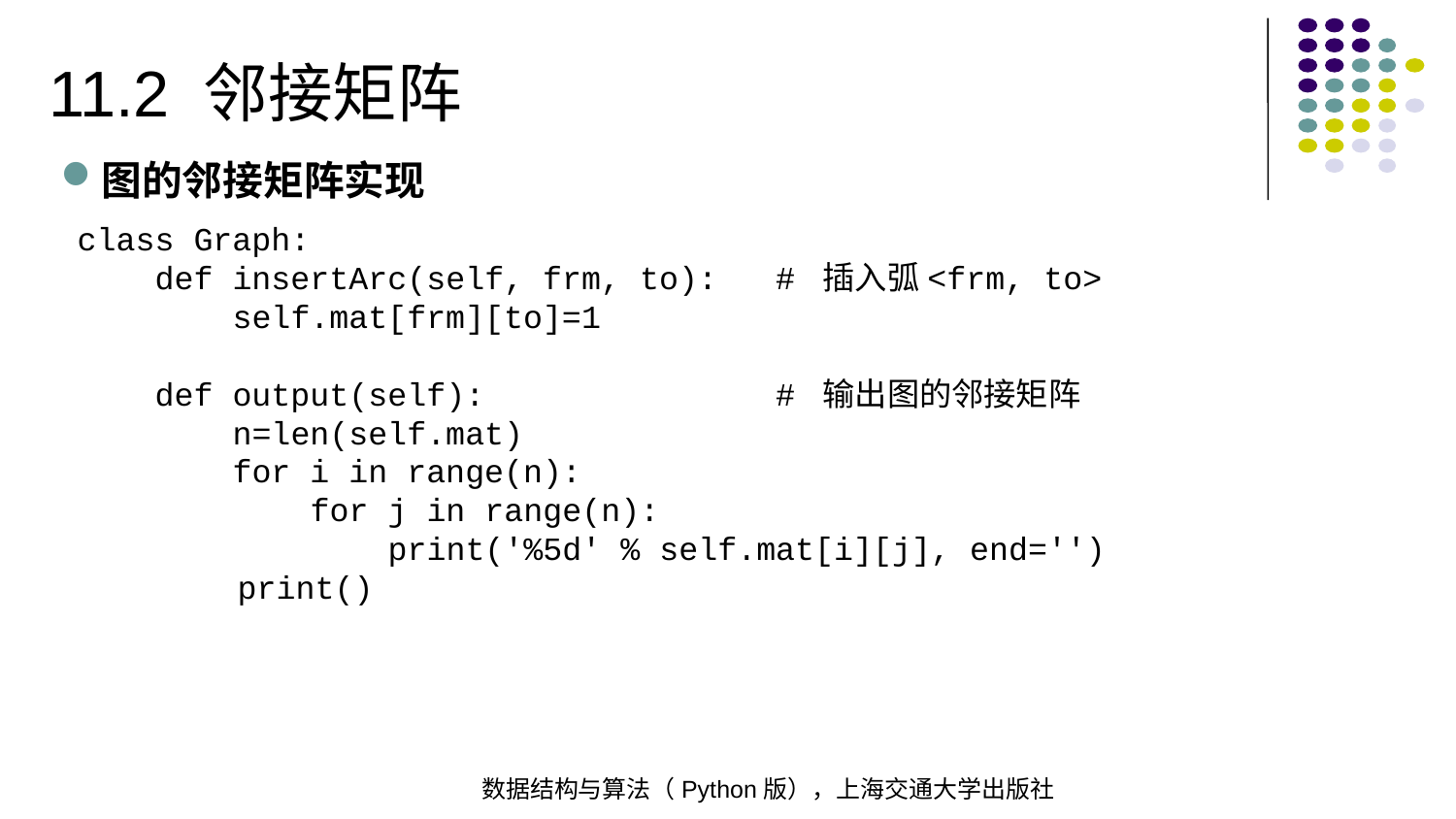

11.2 邻接矩阵
图的邻接矩阵实现
class Graph:
    def insertArc(self, frm, to):   # 插入弧<frm, to>
        self.mat[frm][to]=1

    def output(self):               # 输出图的邻接矩阵
        n=len(self.mat)
        for i in range(n):
            for j in range(n):
                print('%5d' % self.mat[i][j], end='')
                    print()